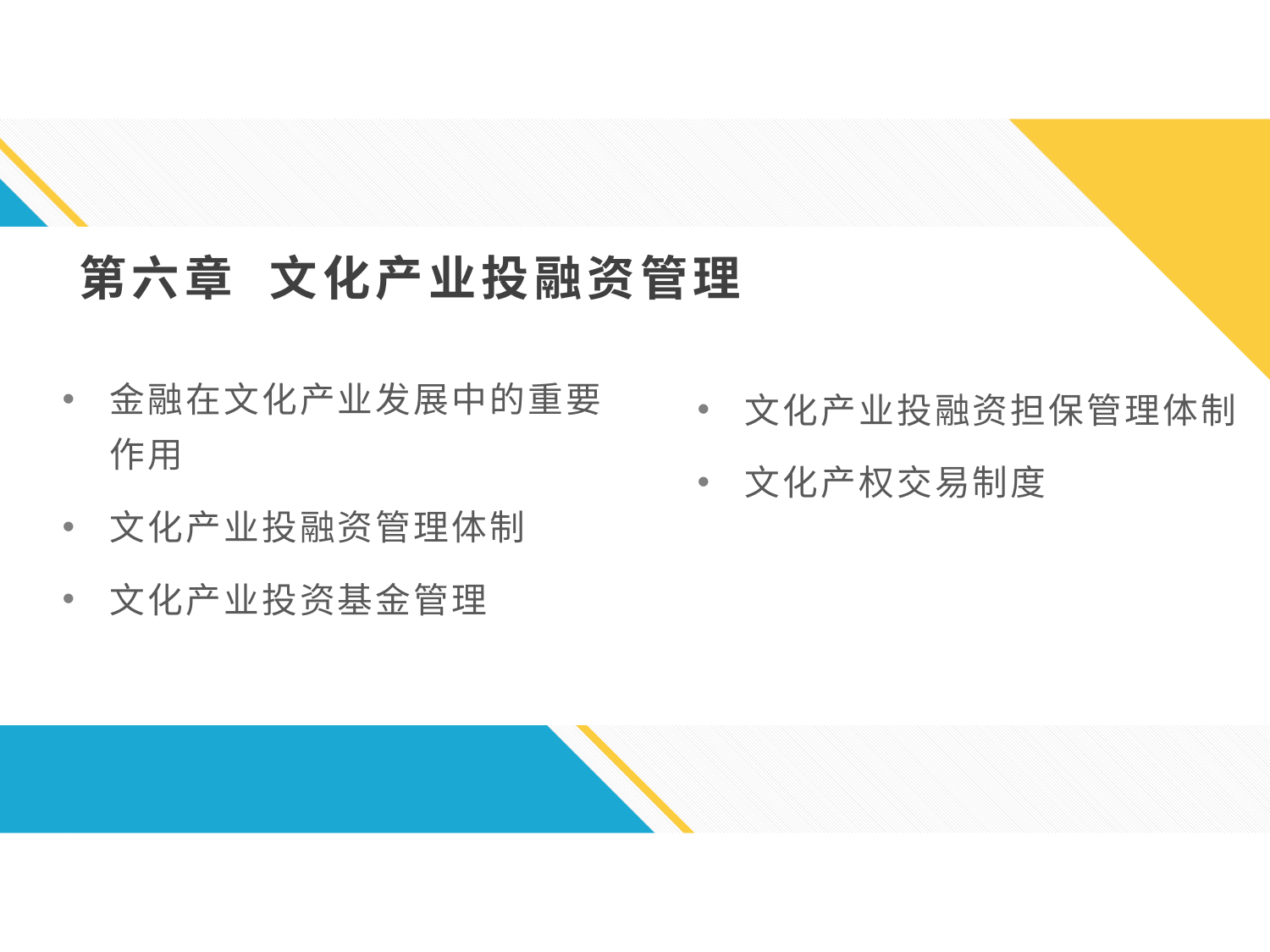

第六章  文化产业投融资管理
金融在文化产业发展中的重要作用
文化产业投融资管理体制
文化产业投资基金管理

文化产业投融资担保管理体制
文化产权交易制度